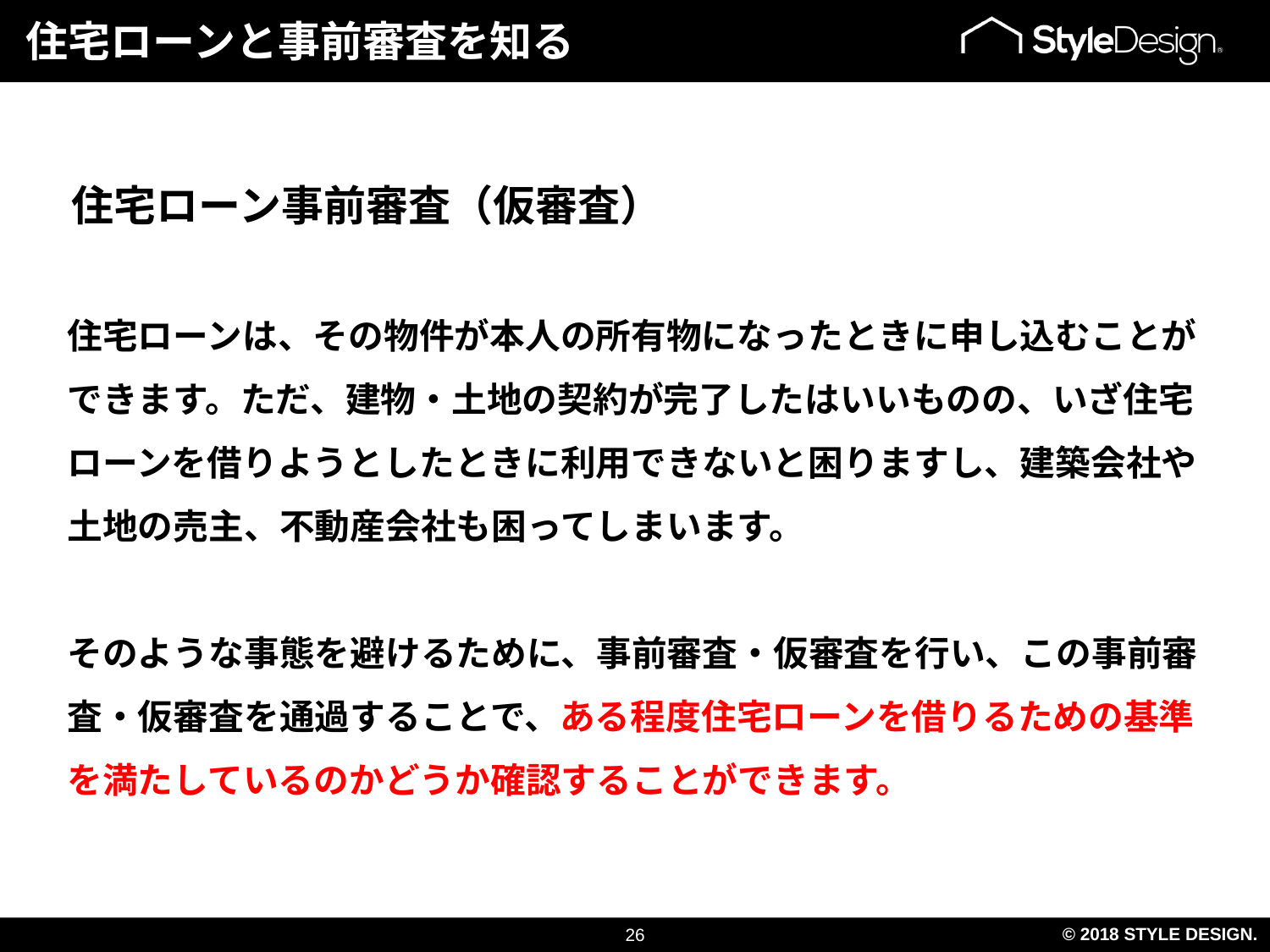

住宅ローンと事前審査を知る
住宅ローン事前審査（仮審査）
住宅ローンは、その物件が本人の所有物になったときに申し込むことができます。ただ、建物・土地の契約が完了したはいいものの、いざ住宅ローンを借りようとしたときに利用できないと困りますし、建築会社や土地の売主、不動産会社も困ってしまいます。

そのような事態を避けるために、事前審査・仮審査を行い、この事前審査・仮審査を通過することで、ある程度住宅ローンを借りるための基準を満たしているのかどうか確認することができます。
26